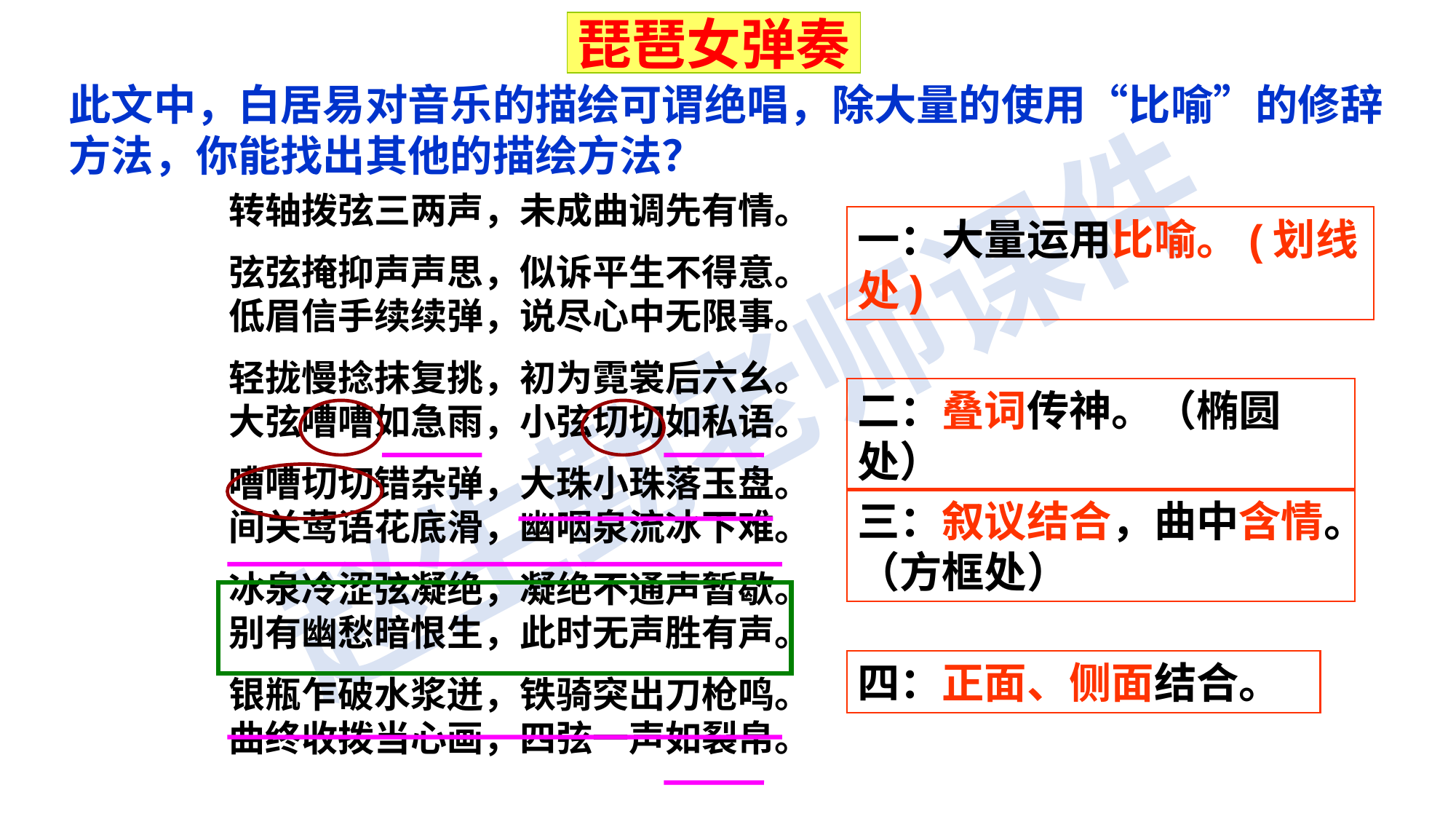

琵琶女弹奏
此文中，白居易对音乐的描绘可谓绝唱，除大量的使用“比喻”的修辞方法，你能找出其他的描绘方法？
转轴拨弦三两声，未成曲调先有情。
弦弦掩抑声声思，似诉平生不得意。低眉信手续续弹，说尽心中无限事。
轻拢慢捻抹复挑，初为霓裳后六幺。大弦嘈嘈如急雨，小弦切切如私语。
嘈嘈切切错杂弹，大珠小珠落玉盘。间关莺语花底滑，幽咽泉流冰下难。
冰泉冷涩弦凝绝，凝绝不通声暂歇。别有幽愁暗恨生，此时无声胜有声。
银瓶乍破水浆迸，铁骑突出刀枪鸣。曲终收拨当心画，四弦一声如裂帛。
一：大量运用比喻。(划线处)
二：叠词传神。（椭圆处）

三：叙议结合，曲中含情。（方框处）

四：正面、侧面结合。